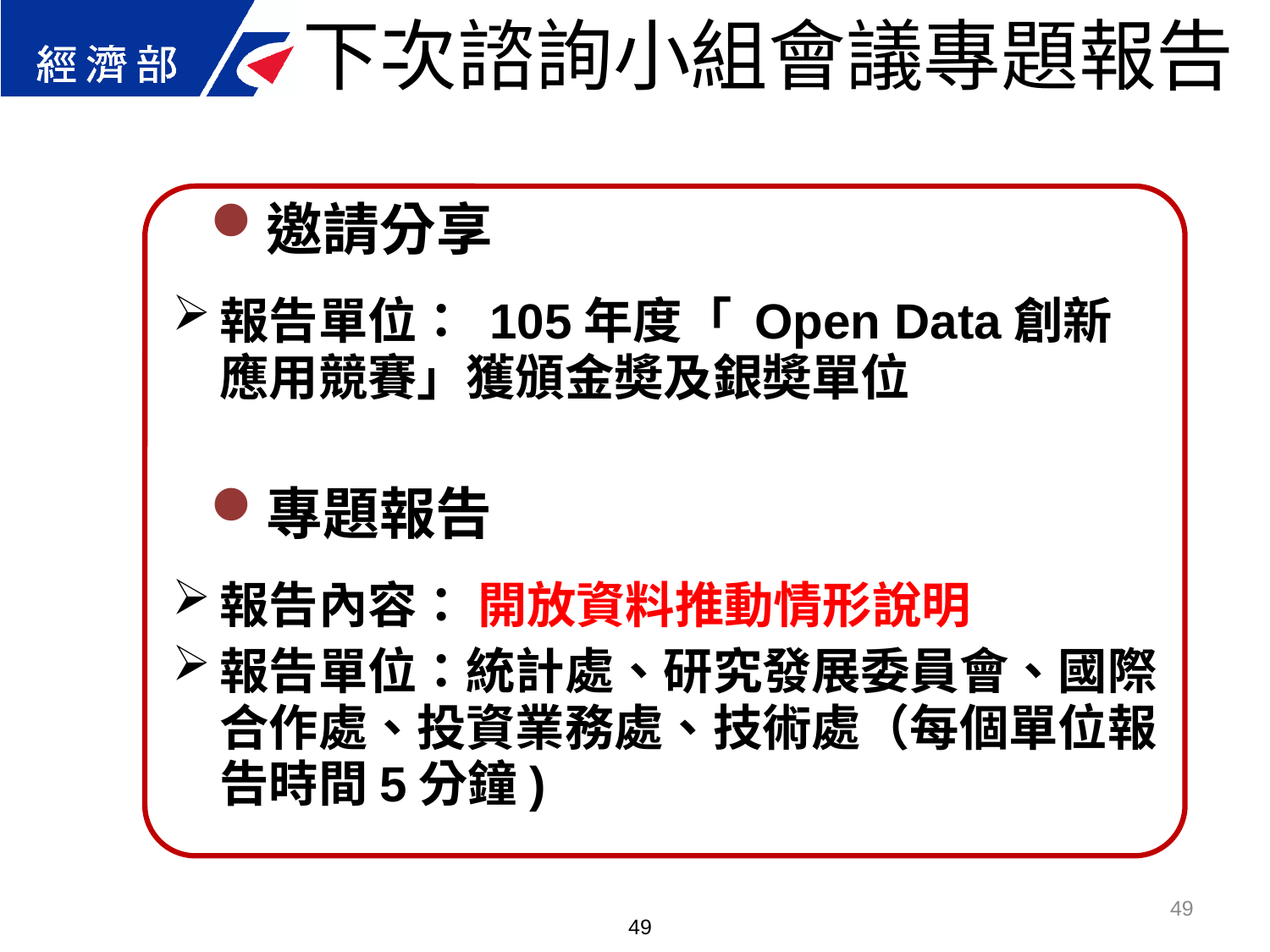

下次諮詢小組會議專題報告
邀請分享
報告單位： 105年度「 Open Data創新應用競賽」獲頒金奬及銀奬單位

專題報告
報告內容： 開放資料推動情形說明
報告單位：統計處、研究發展委員會、國際合作處、投資業務處、技術處（每個單位報告時間5分鐘)

49
49